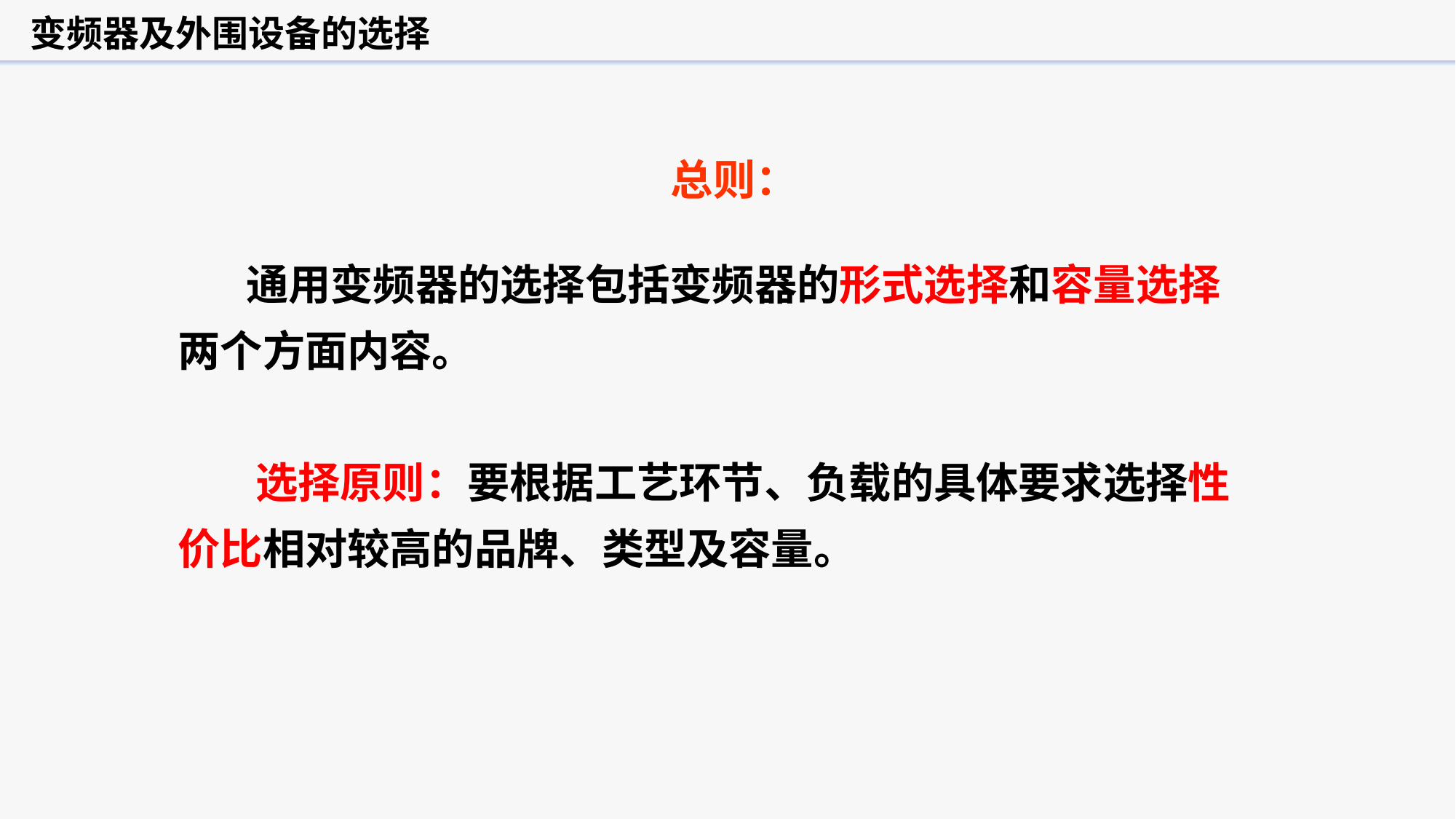

变频器及外围设备的选择

总则：
      通用变频器的选择包括变频器的形式选择和容量选择两个方面内容。

       选择原则：要根据工艺环节、负载的具体要求选择性价比相对较高的品牌、类型及容量。